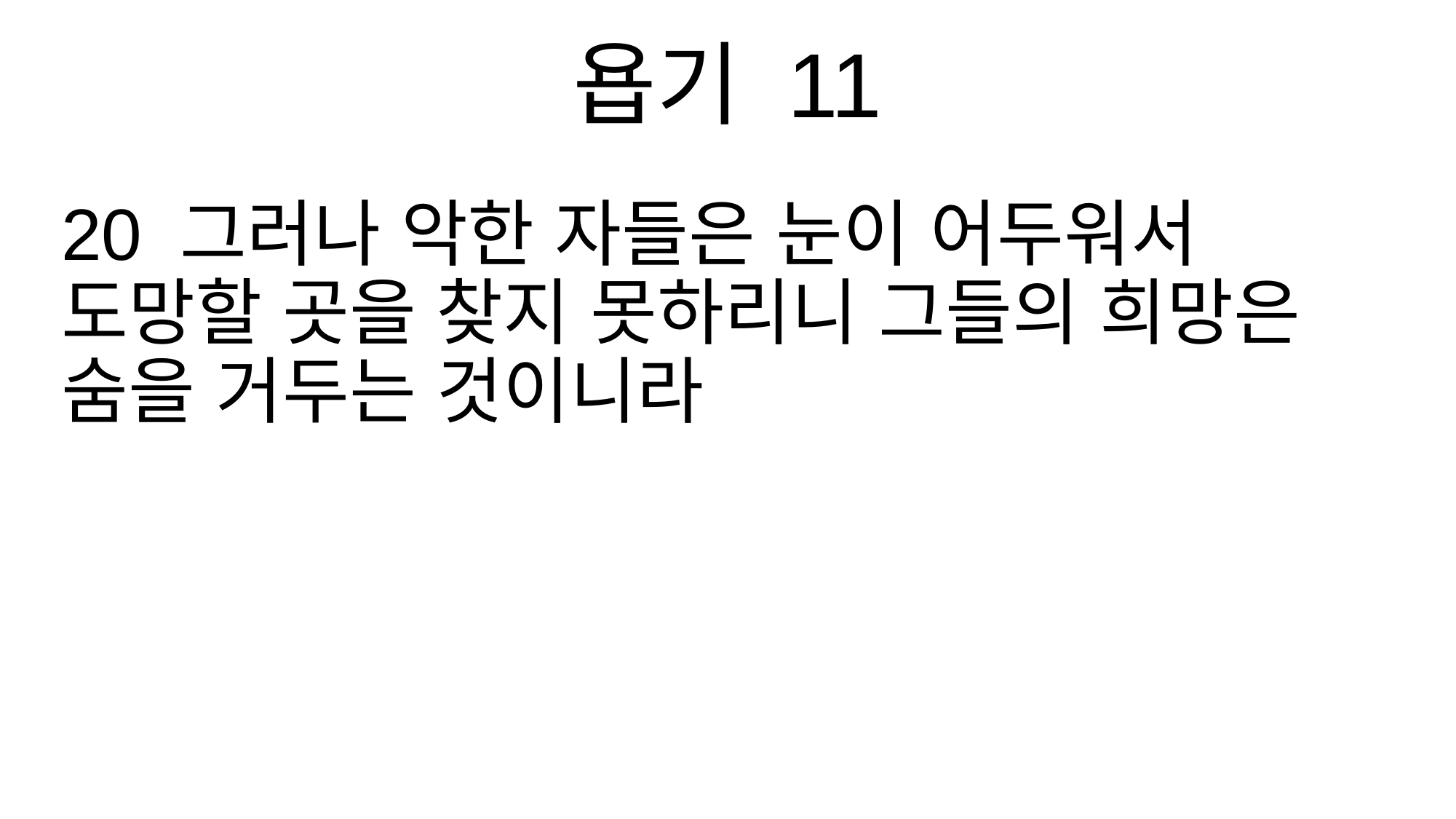

욥기 11
20 그러나 악한 자들은 눈이 어두워서 도망할 곳을 찾지 못하리니 그들의 희망은 숨을 거두는 것이니라